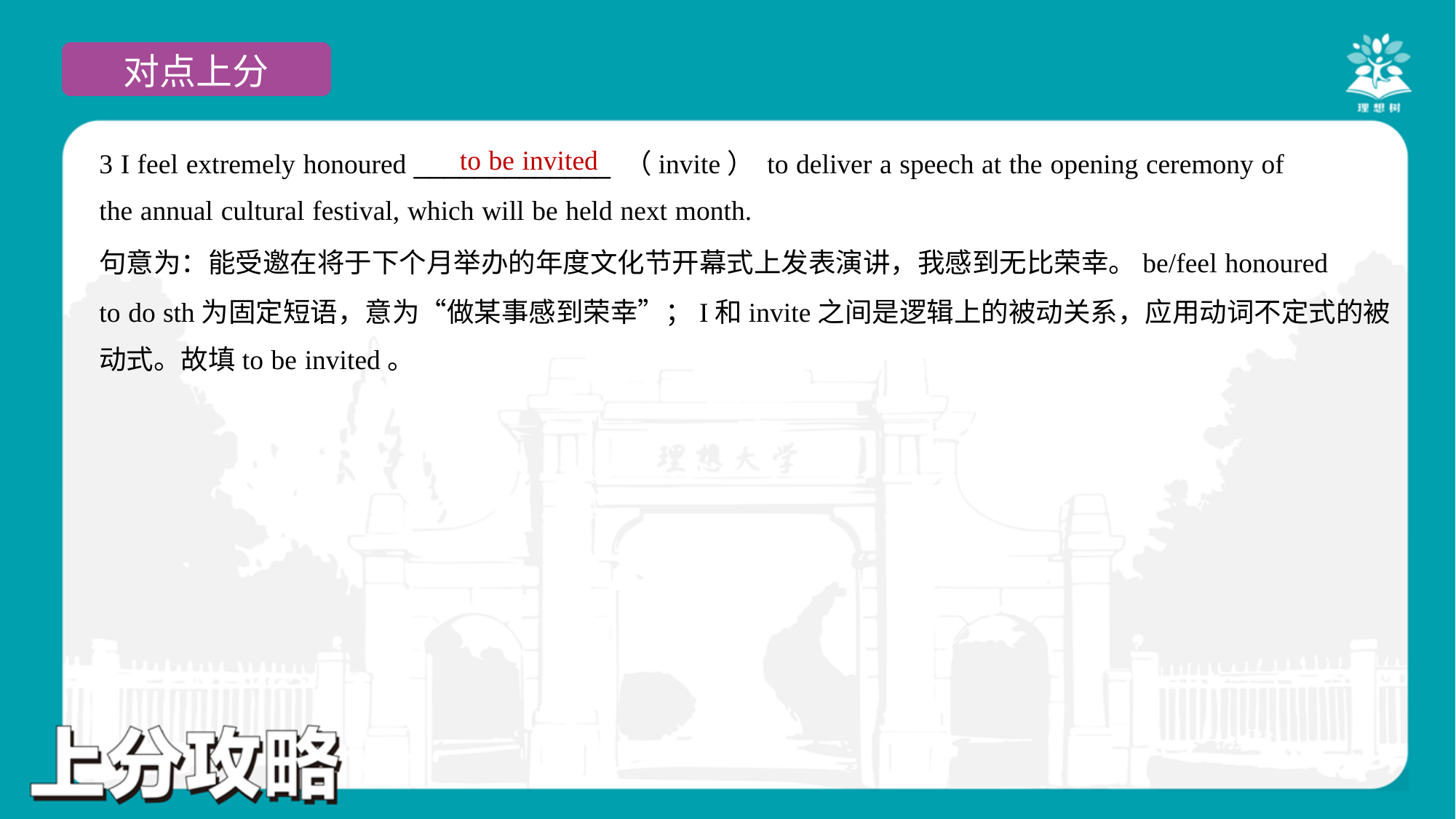

to be invited
3 I feel extremely honoured _____________ （invite） to deliver a speech at the opening ceremony of
the annual cultural festival, which will be held next month.
句意为：能受邀在将于下个月举办的年度文化节开幕式上发表演讲，我感到无比荣幸。be/feel honoured
to do sth为固定短语，意为“做某事感到荣幸”；I和invite之间是逻辑上的被动关系，应用动词不定式的被
动式。故填to be invited。